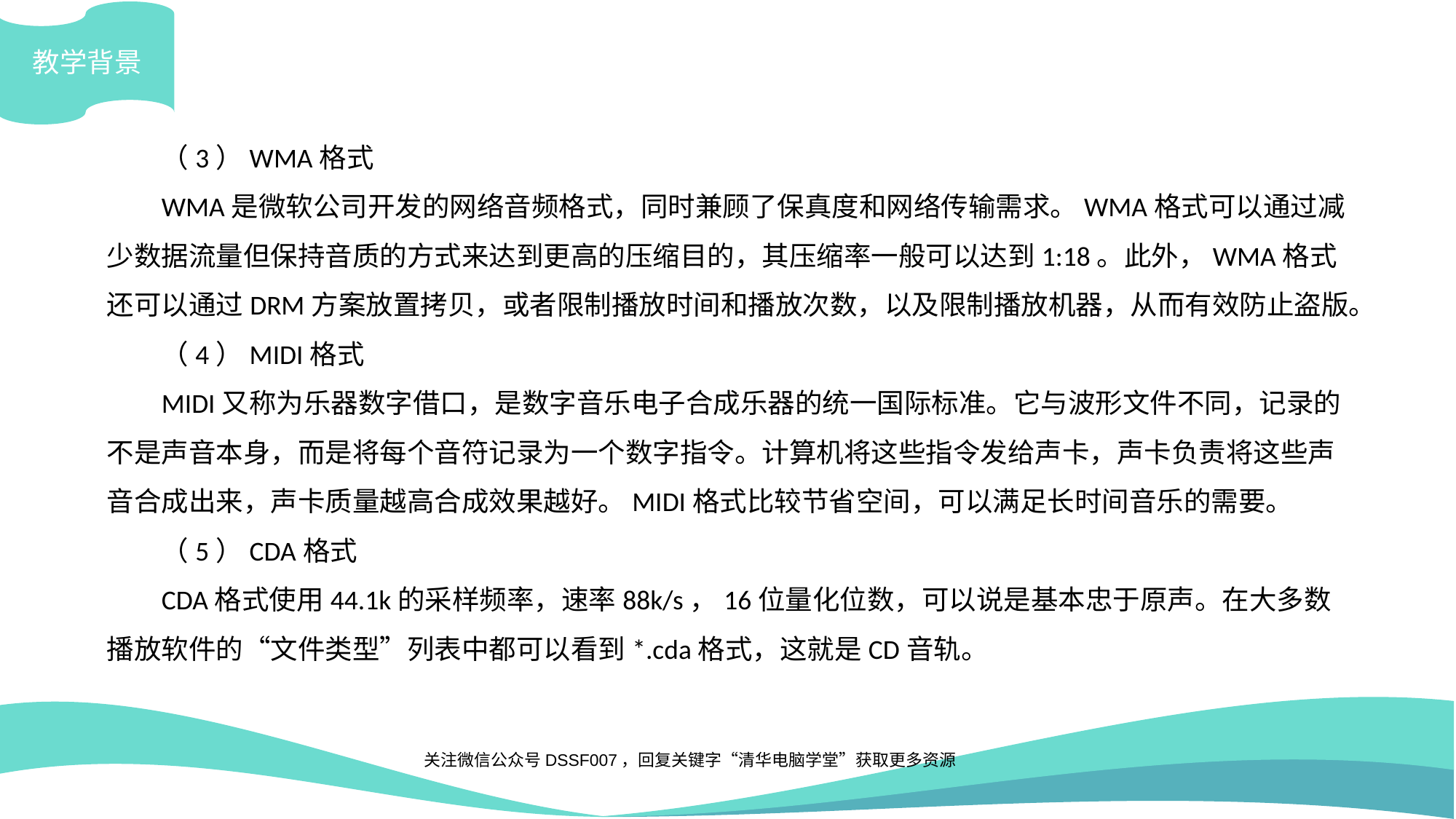

教学背景
（3）WMA格式
WMA是微软公司开发的网络音频格式，同时兼顾了保真度和网络传输需求。WMA格式可以通过减少数据流量但保持音质的方式来达到更高的压缩目的，其压缩率一般可以达到1:18。此外，WMA格式还可以通过DRM方案放置拷贝，或者限制播放时间和播放次数，以及限制播放机器，从而有效防止盗版。
（4）MIDI格式
MIDI又称为乐器数字借口，是数字音乐电子合成乐器的统一国际标准。它与波形文件不同，记录的不是声音本身，而是将每个音符记录为一个数字指令。计算机将这些指令发给声卡，声卡负责将这些声音合成出来，声卡质量越高合成效果越好。MIDI格式比较节省空间，可以满足长时间音乐的需要。
（5）CDA格式
CDA格式使用44.1k的采样频率，速率88k/s，16位量化位数，可以说是基本忠于原声。在大多数播放软件的“文件类型”列表中都可以看到*.cda格式，这就是CD音轨。